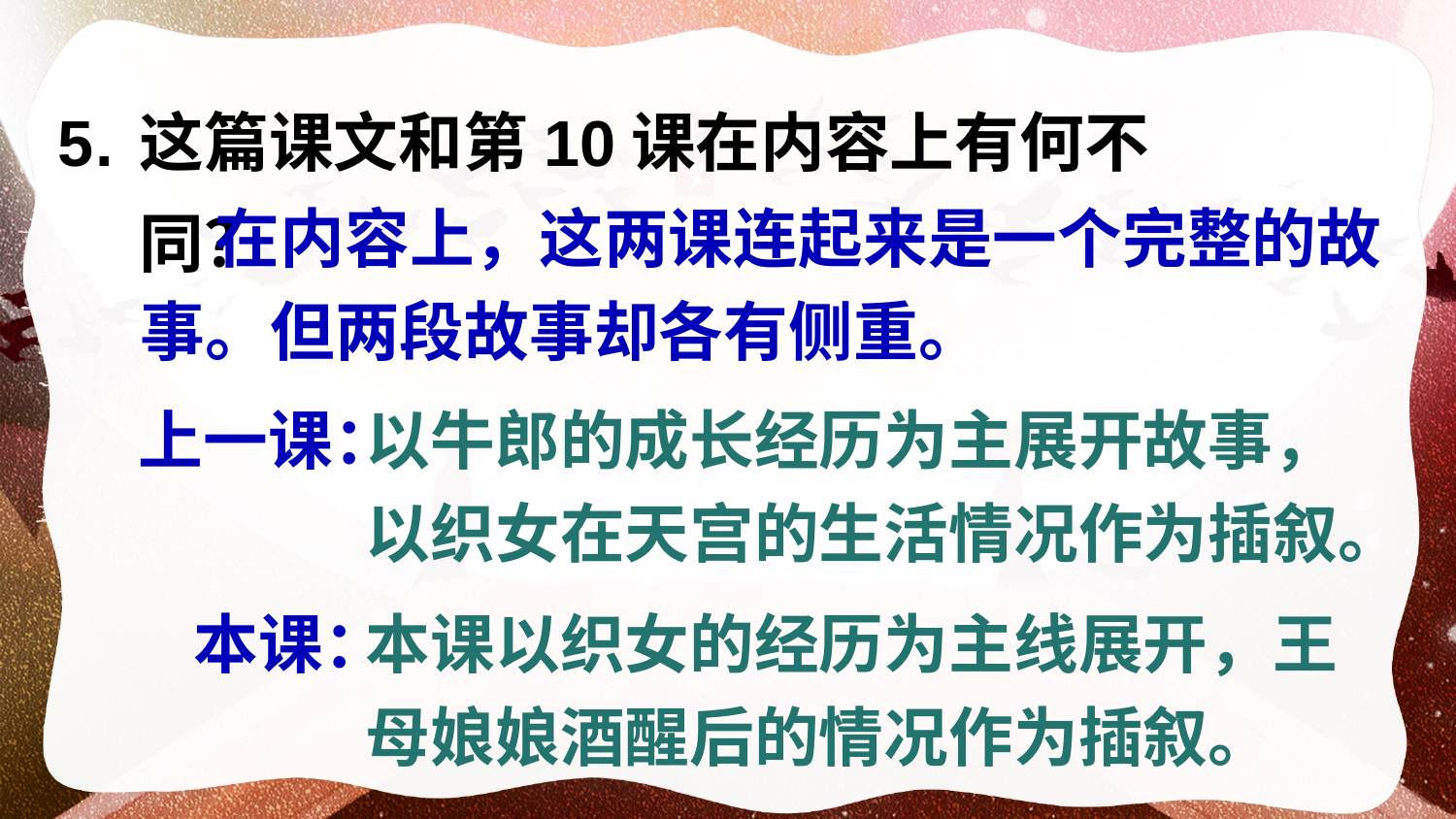

这篇课文和第10课在内容上有何不同？
    在内容上，这两课连起来是一个完整的故事。但两段故事却各有侧重。
上一课：
以牛郎的成长经历为主展开故事，以织女在天宫的生活情况作为插叙。
本课：
本课以织女的经历为主线展开，王母娘娘酒醒后的情况作为插叙。